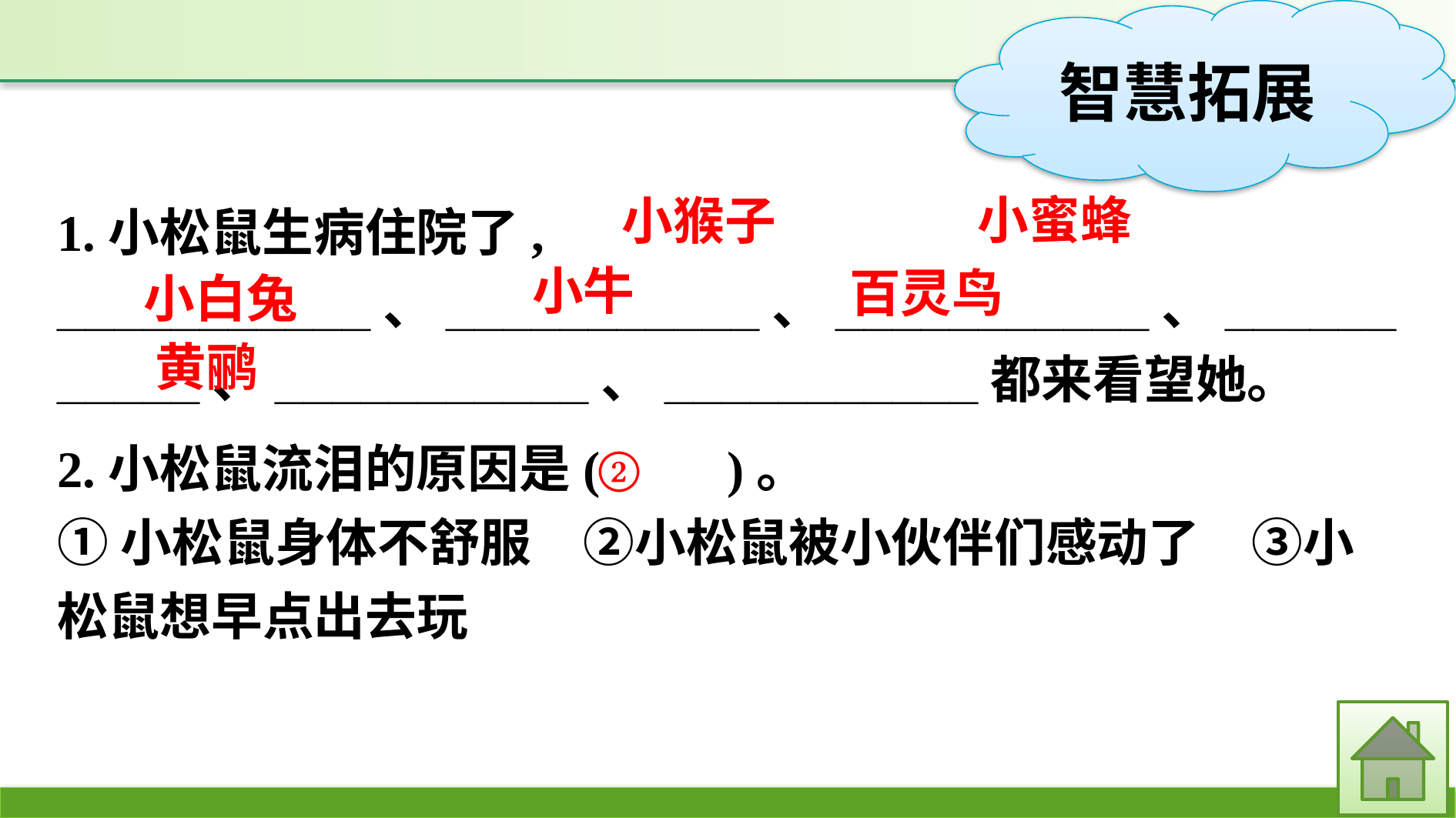

小蜜蜂
1.小松鼠生病住院了, ___________、___________、___________、___________、___________、___________都来看望她。
小猴子
小牛
百灵鸟
小白兔
黄鹂
2.小松鼠流泪的原因是(　　)。
①小松鼠身体不舒服　②小松鼠被小伙伴们感动了　③小松鼠想早点出去玩
②